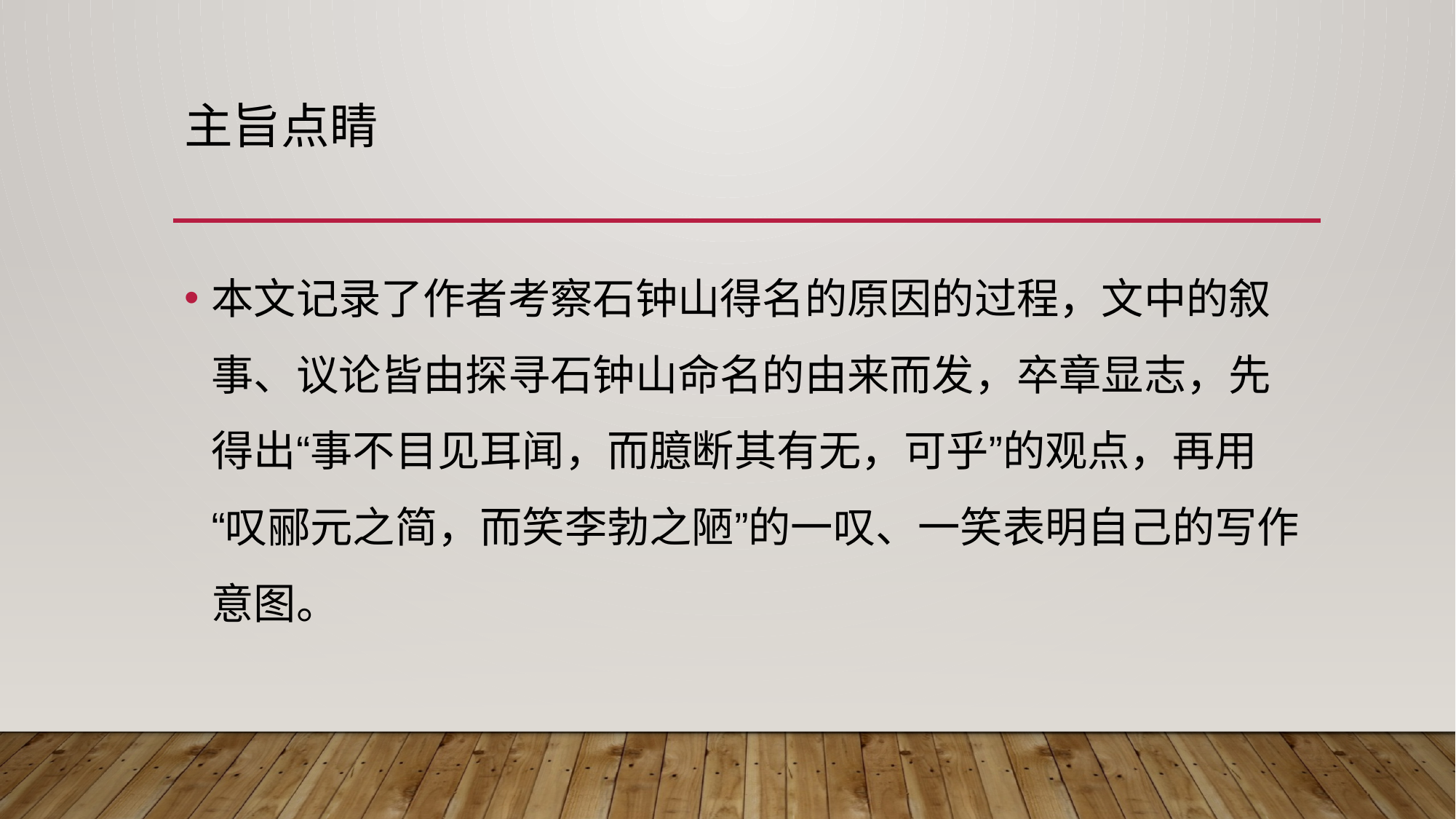

# 主旨点睛
本文记录了作者考察石钟山得名的原因的过程，文中的叙事、议论皆由探寻石钟山命名的由来而发，卒章显志，先得出“事不目见耳闻，而臆断其有无，可乎”的观点，再用“叹郦元之简，而笑李勃之陋”的一叹、一笑表明自己的写作意图。